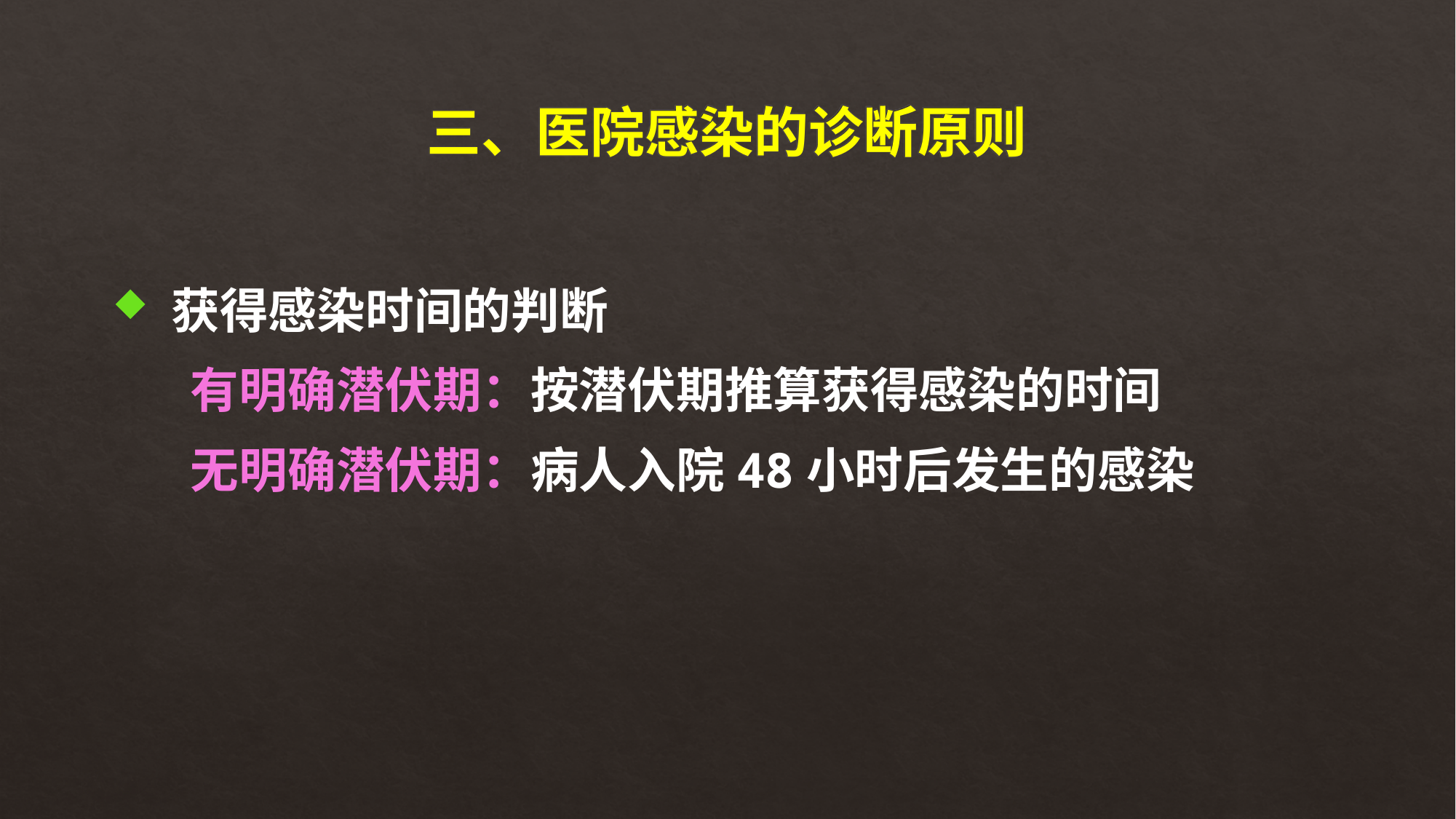

# 三、医院感染的诊断原则
 获得感染时间的判断
      有明确潜伏期：按潜伏期推算获得感染的时间
      无明确潜伏期：病人入院48小时后发生的感染